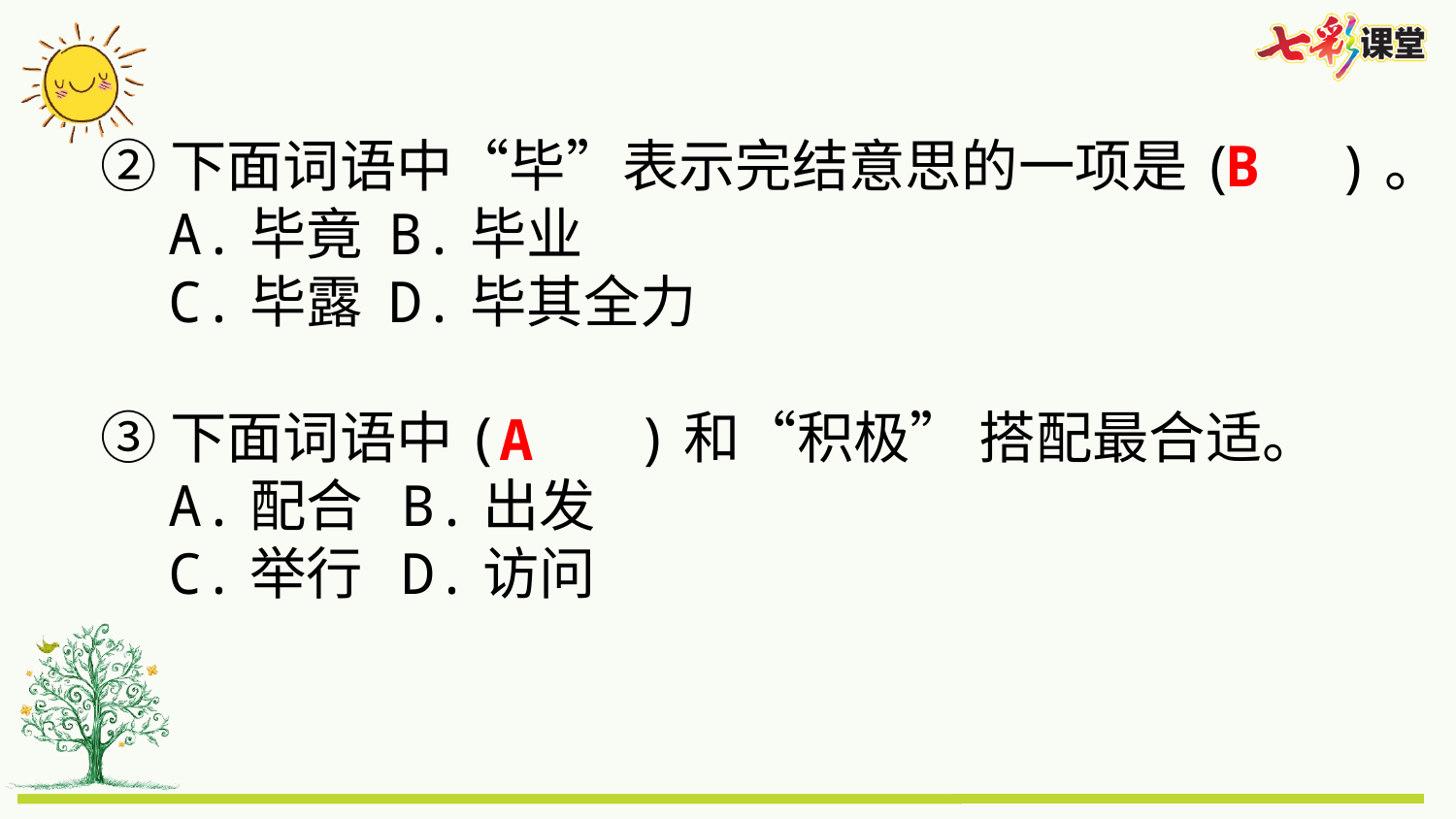

②下面词语中“毕”表示完结意思的一项是(   )。
  A.毕竟 B.毕业
  C.毕露 D.毕其全力

③下面词语中(    )和“积极” 搭配最合适。
  A.配合  B.出发
  C.举行  D.访问

B
A